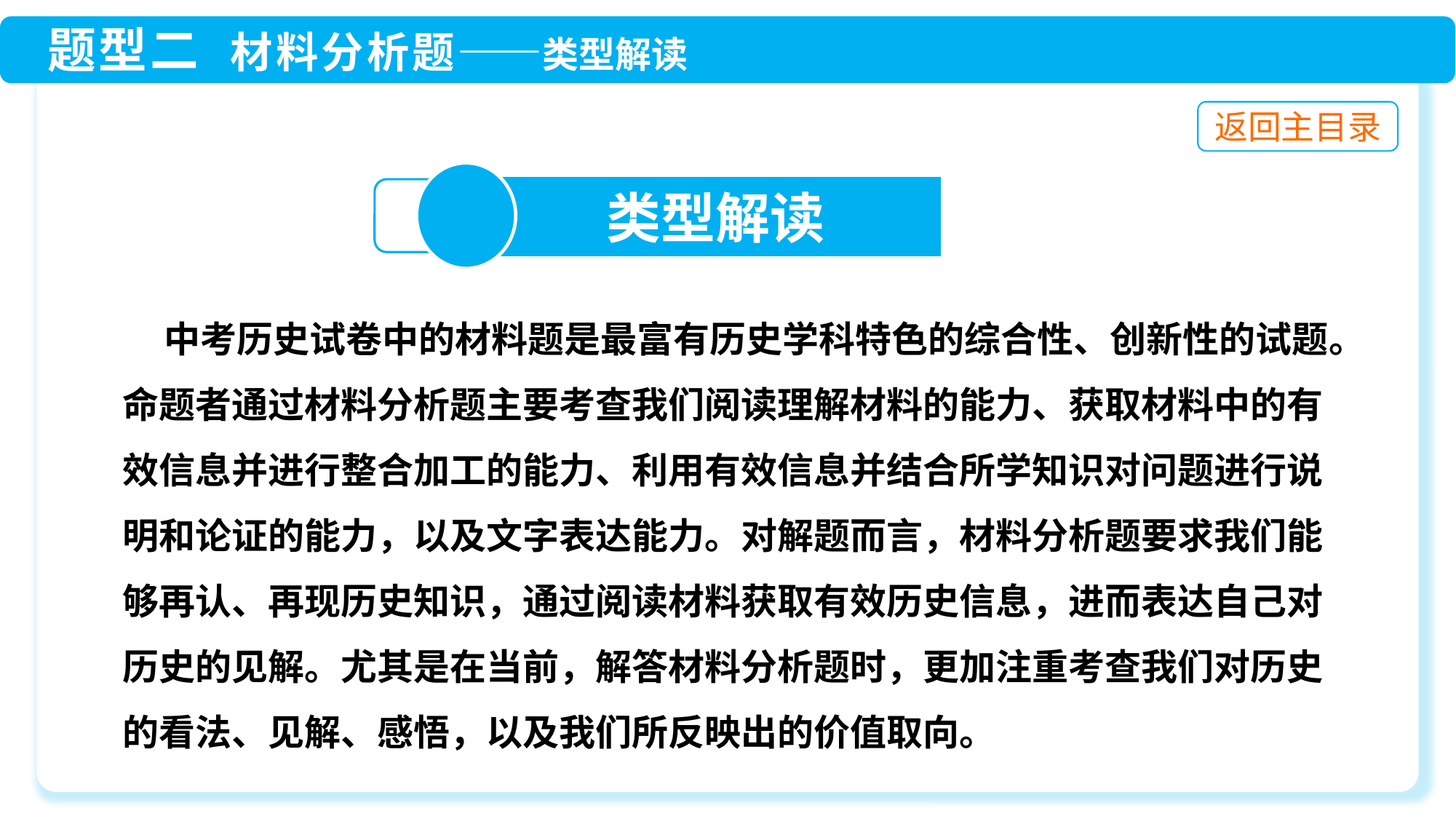

类型解读

    中考历史试卷中的材料题是最富有历史学科特色的综合性、创新性的试题。命题者通过材料分析题主要考查我们阅读理解材料的能力、获取材料中的有效信息并进行整合加工的能力、利用有效信息并结合所学知识对问题进行说明和论证的能力，以及文字表达能力。对解题而言，材料分析题要求我们能够再认、再现历史知识，通过阅读材料获取有效历史信息，进而表达自己对历史的见解。尤其是在当前，解答材料分析题时，更加注重考查我们对历史的看法、见解、感悟，以及我们所反映出的价值取向。